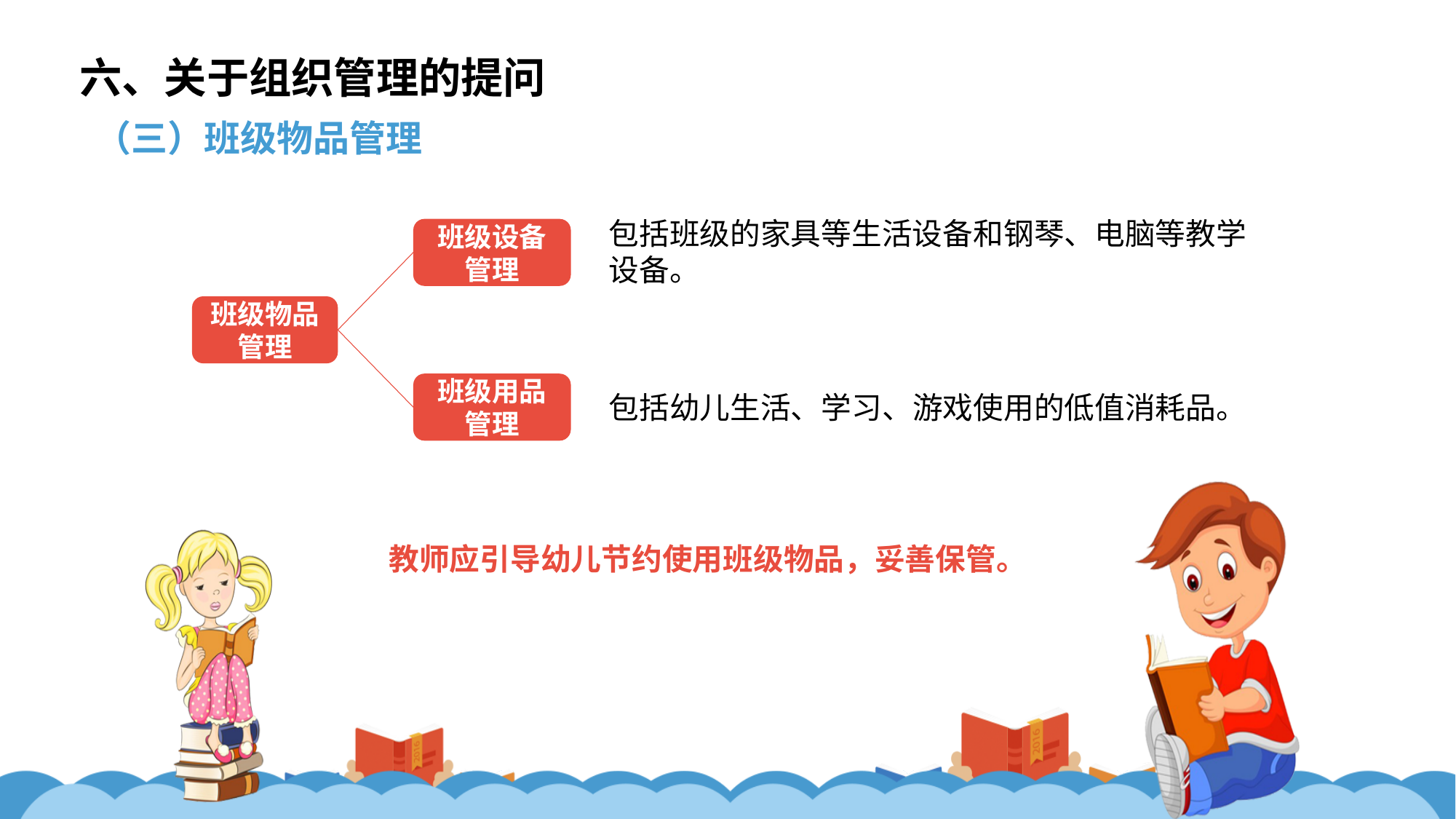

六、关于组织管理的提问
（三）班级物品管理
包括班级的家具等生活设备和钢琴、电脑等教学设备。
班级设备管理
班级物品管理
班级用品管理
包括幼儿生活、学习、游戏使用的低值消耗品。
教师应引导幼儿节约使用班级物品，妥善保管。